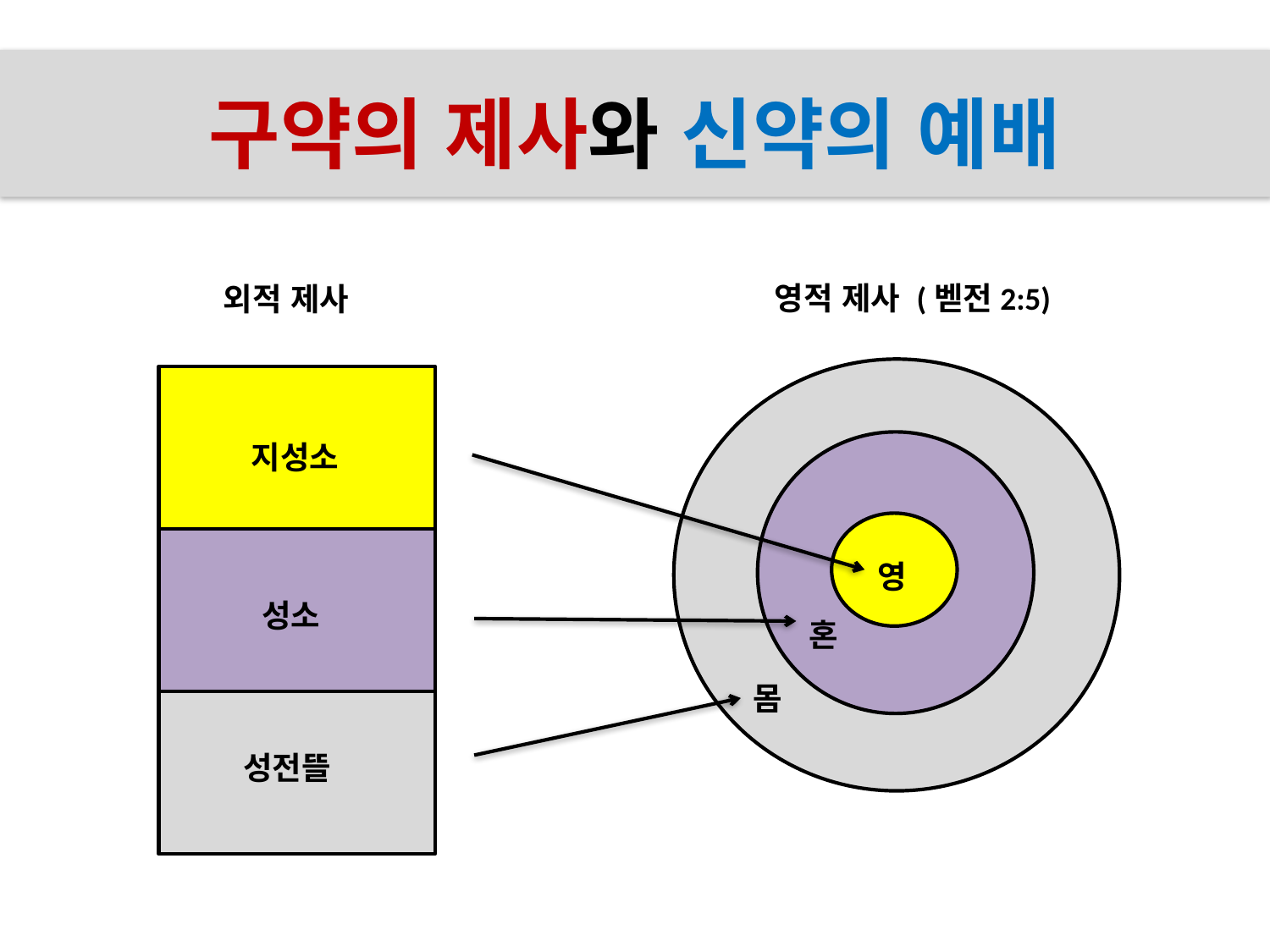

# 구약의 제사와 신약의 예배
영적 제사 (벧전2:5)
외적 제사

지성소

영
성소
혼
몸

성전뜰